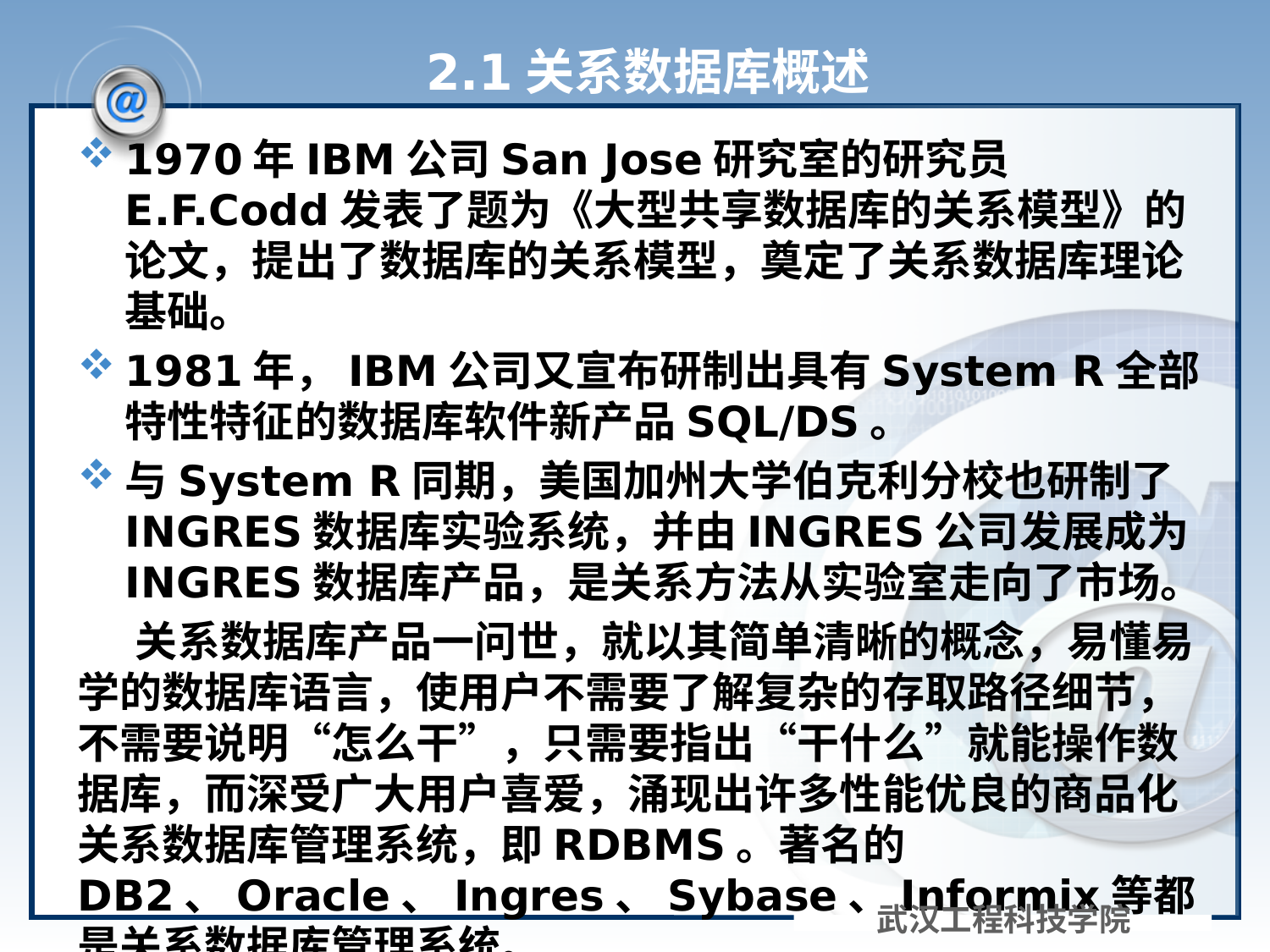

# 2.1关系数据库概述
1970年IBM公司San Jose研究室的研究员E.F.Codd发表了题为《大型共享数据库的关系模型》的论文，提出了数据库的关系模型，奠定了关系数据库理论基础。
1981年，IBM公司又宣布研制出具有System R全部特性特征的数据库软件新产品SQL/DS。
与System R同期，美国加州大学伯克利分校也研制了INGRES数据库实验系统，并由INGRES公司发展成为INGRES数据库产品，是关系方法从实验室走向了市场。
     关系数据库产品一问世，就以其简单清晰的概念，易懂易学的数据库语言，使用户不需要了解复杂的存取路径细节，不需要说明“怎么干”，只需要指出“干什么”就能操作数据库，而深受广大用户喜爱，涌现出许多性能优良的商品化关系数据库管理系统，即RDBMS。著名的DB2、Oracle、Ingres、Sybase、Informix等都是关系数据库管理系统。

武汉工程科技学院